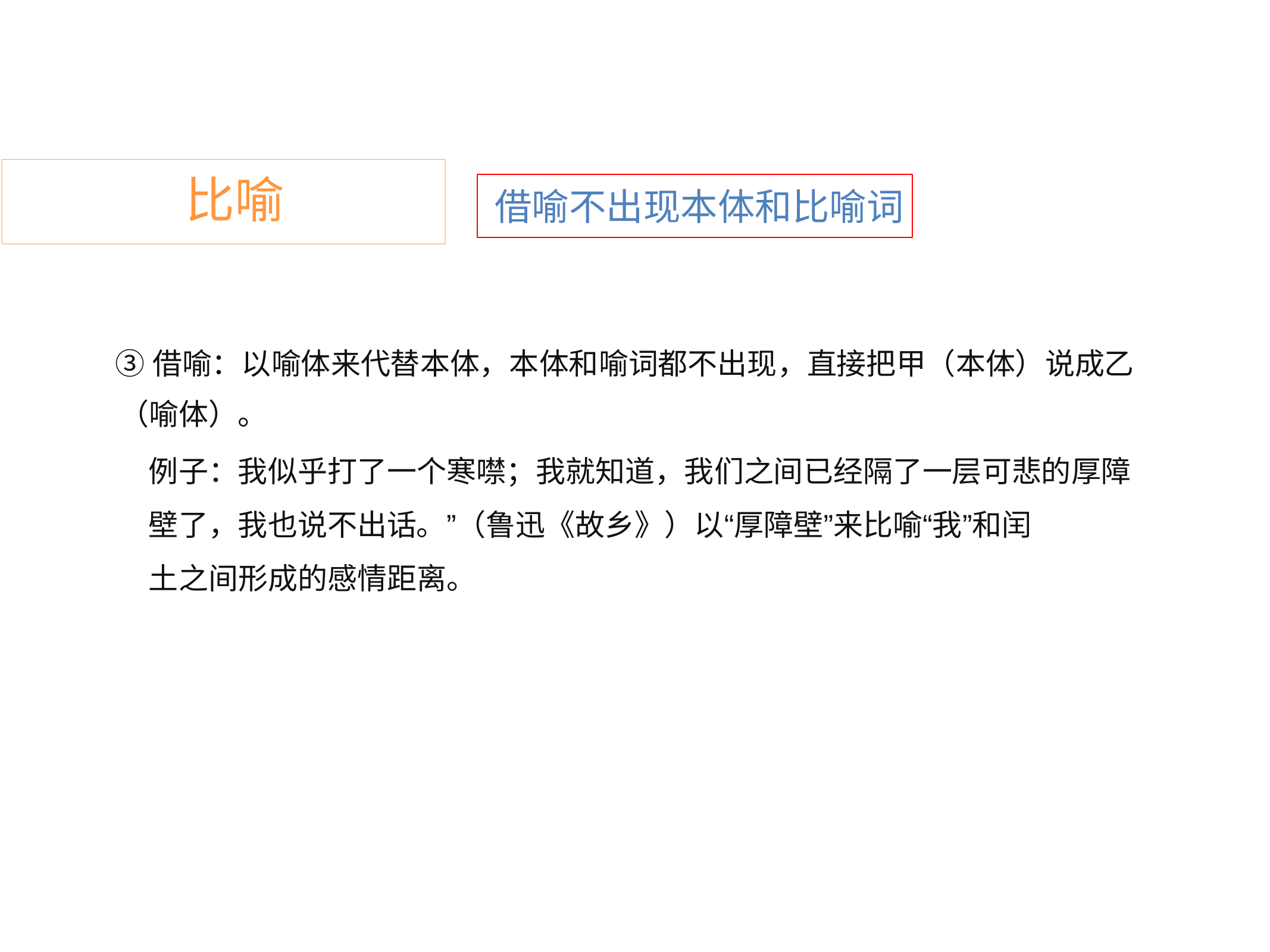

比喻

借喻不出现本体和比喻词
③借喻：以喻体来代替本体，本体和喻词都不出现，直接把甲（本体）说成乙
（喻体）。
例子：我似乎打了一个寒噤；我就知道，我们之间已经隔了一层可悲的厚障

壁了，我也说不出话。”（鲁迅《故乡》）以“厚障壁”来比喻“我”和闰

土之间形成的感情距离。